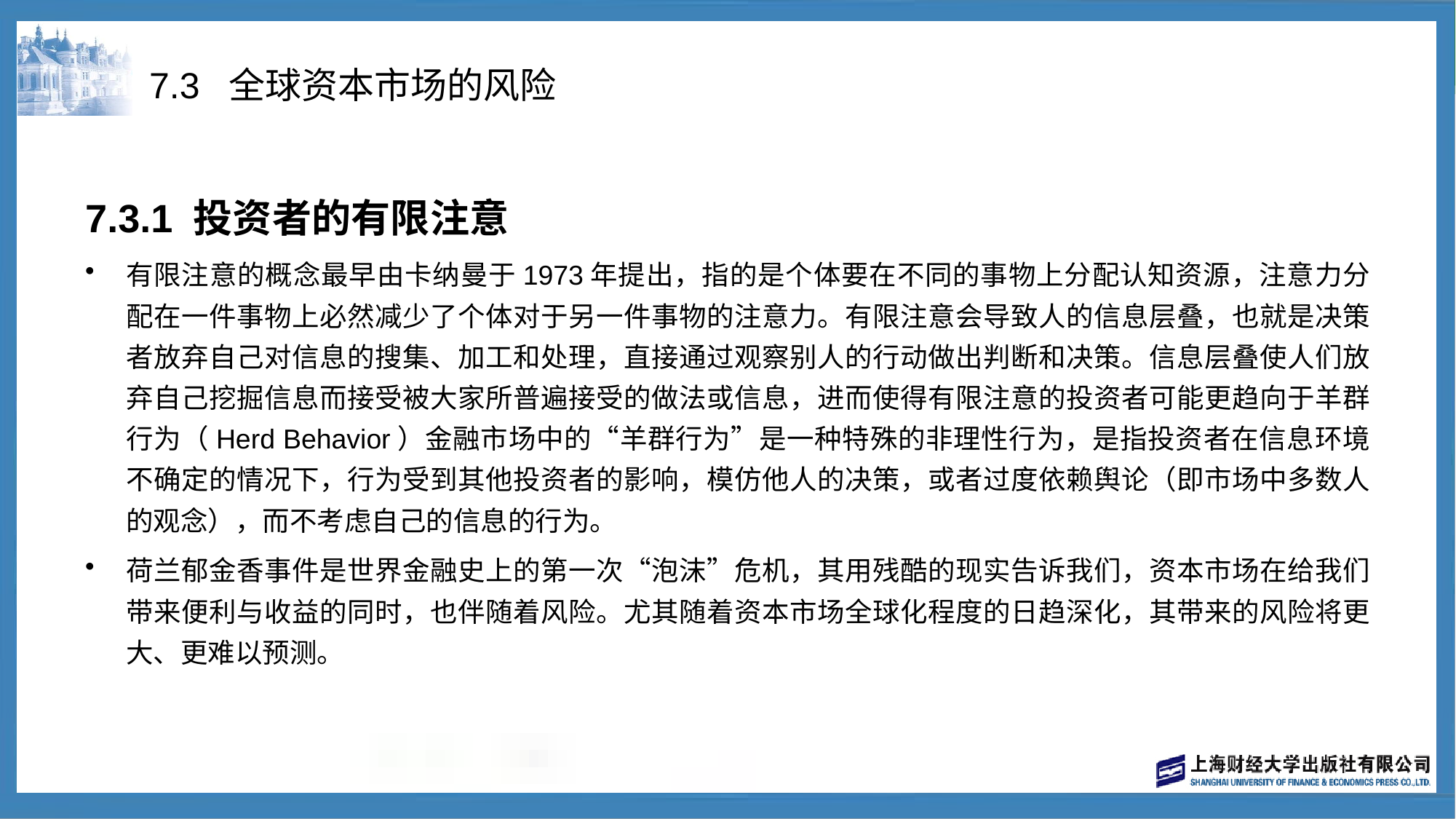

# 7.3  全球资本市场的风险
7.3.1 投资者的有限注意
有限注意的概念最早由卡纳曼于1973年提出，指的是个体要在不同的事物上分配认知资源，注意力分配在一件事物上必然减少了个体对于另一件事物的注意力。有限注意会导致人的信息层叠，也就是决策者放弃自己对信息的搜集、加工和处理，直接通过观察别人的行动做出判断和决策。信息层叠使人们放弃自己挖掘信息而接受被大家所普遍接受的做法或信息，进而使得有限注意的投资者可能更趋向于羊群行为（Herd Behavior）金融市场中的“羊群行为”是一种特殊的非理性行为，是指投资者在信息环境不确定的情况下，行为受到其他投资者的影响，模仿他人的决策，或者过度依赖舆论（即市场中多数人的观念），而不考虑自己的信息的行为。
荷兰郁金香事件是世界金融史上的第一次“泡沫”危机，其用残酷的现实告诉我们，资本市场在给我们带来便利与收益的同时，也伴随着风险。尤其随着资本市场全球化程度的日趋深化，其带来的风险将更大、更难以预测。